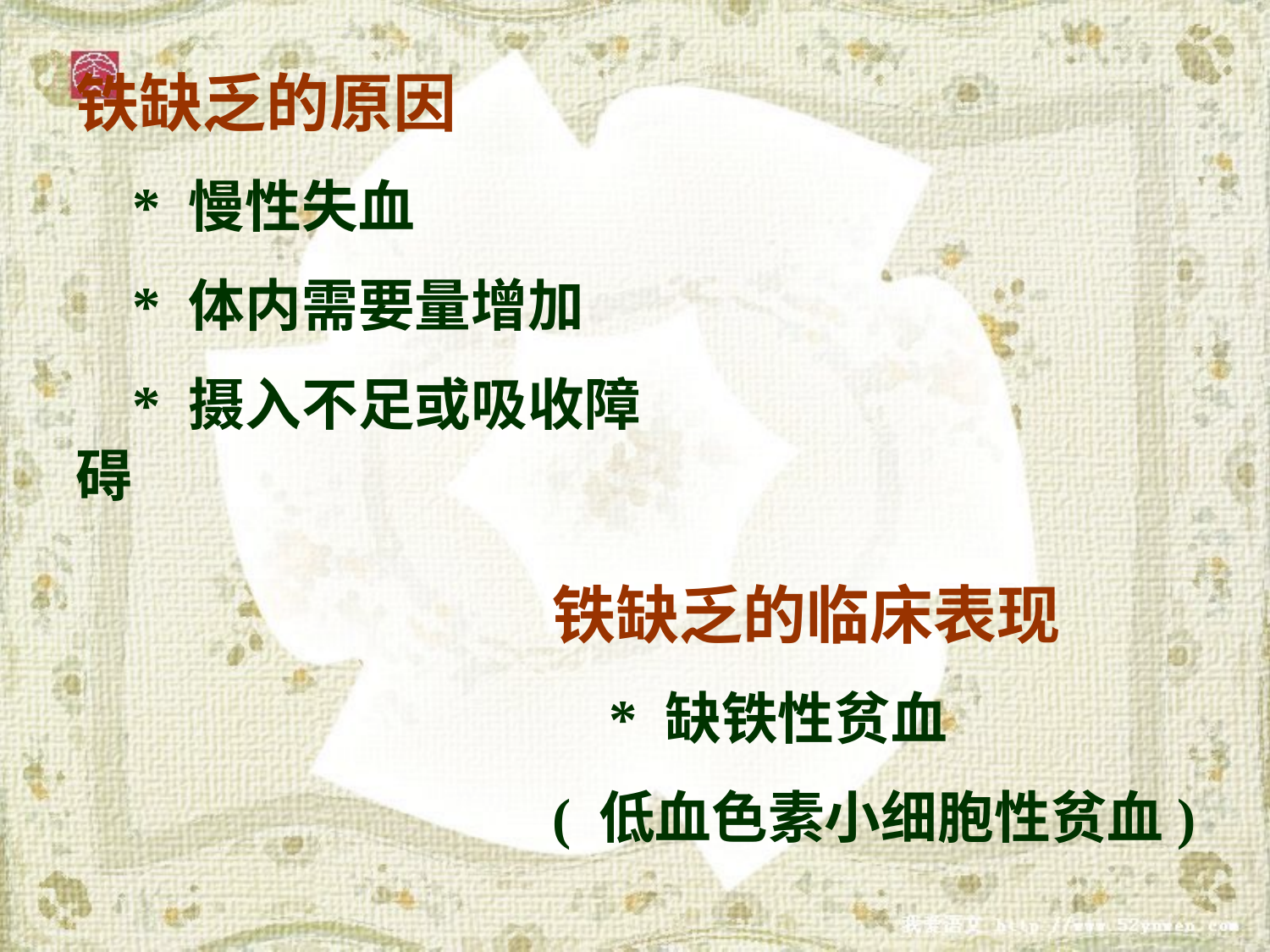

铁缺乏的原因
    * 慢性失血
    * 体内需要量增加
    * 摄入不足或吸收障碍
铁缺乏的临床表现
    * 缺铁性贫血
( 低血色素小细胞性贫血)